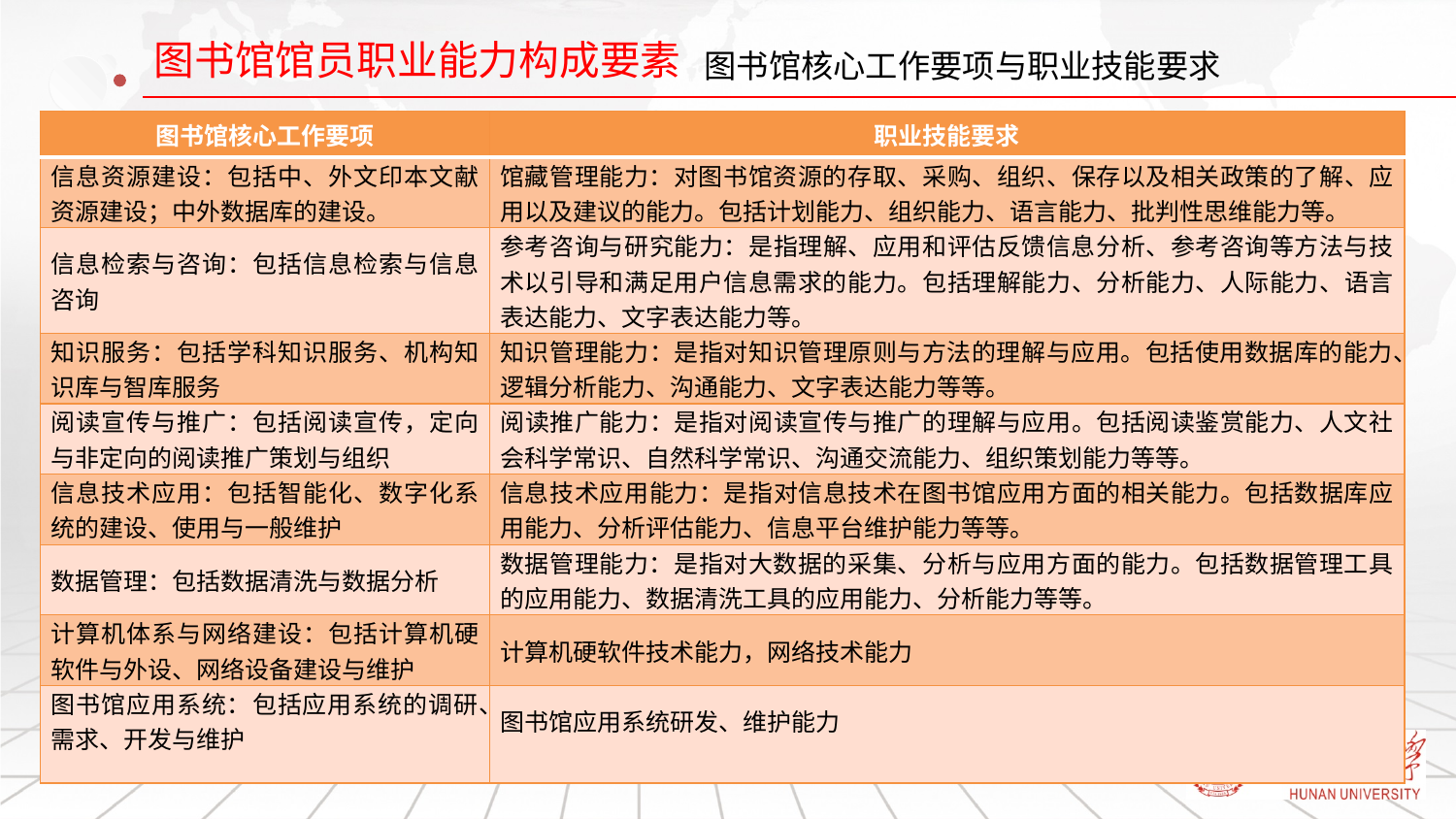

# 图书馆核心工作要项与职业技能要求
| 图书馆核心工作要项 | 职业技能要求 |
| --- | --- |
| 信息资源建设：包括中、外文印本文献资源建设；中外数据库的建设。 | 馆藏管理能力：对图书馆资源的存取、采购、组织、保存以及相关政策的了解、应用以及建议的能力。包括计划能力、组织能力、语言能力、批判性思维能力等。 |
| 信息检索与咨询：包括信息检索与信息咨询 | 参考咨询与研究能力：是指理解、应用和评估反馈信息分析、参考咨询等方法与技术以引导和满足用户信息需求的能力。包括理解能力、分析能力、人际能力、语言表达能力、文字表达能力等。 |
| 知识服务：包括学科知识服务、机构知识库与智库服务 | 知识管理能力：是指对知识管理原则与方法的理解与应用。包括使用数据库的能力、逻辑分析能力、沟通能力、文字表达能力等等。 |
| 阅读宣传与推广：包括阅读宣传，定向与非定向的阅读推广策划与组织 | 阅读推广能力：是指对阅读宣传与推广的理解与应用。包括阅读鉴赏能力、人文社会科学常识、自然科学常识、沟通交流能力、组织策划能力等等。 |
| 信息技术应用：包括智能化、数字化系统的建设、使用与一般维护 | 信息技术应用能力：是指对信息技术在图书馆应用方面的相关能力。包括数据库应用能力、分析评估能力、信息平台维护能力等等。 |
| 数据管理：包括数据清洗与数据分析 | 数据管理能力：是指对大数据的采集、分析与应用方面的能力。包括数据管理工具的应用能力、数据清洗工具的应用能力、分析能力等等。 |
| 计算机体系与网络建设：包括计算机硬软件与外设、网络设备建设与维护 | 计算机硬软件技术能力，网络技术能力 |
| 图书馆应用系统：包括应用系统的调研、需求、开发与维护 | 图书馆应用系统研发、维护能力 |